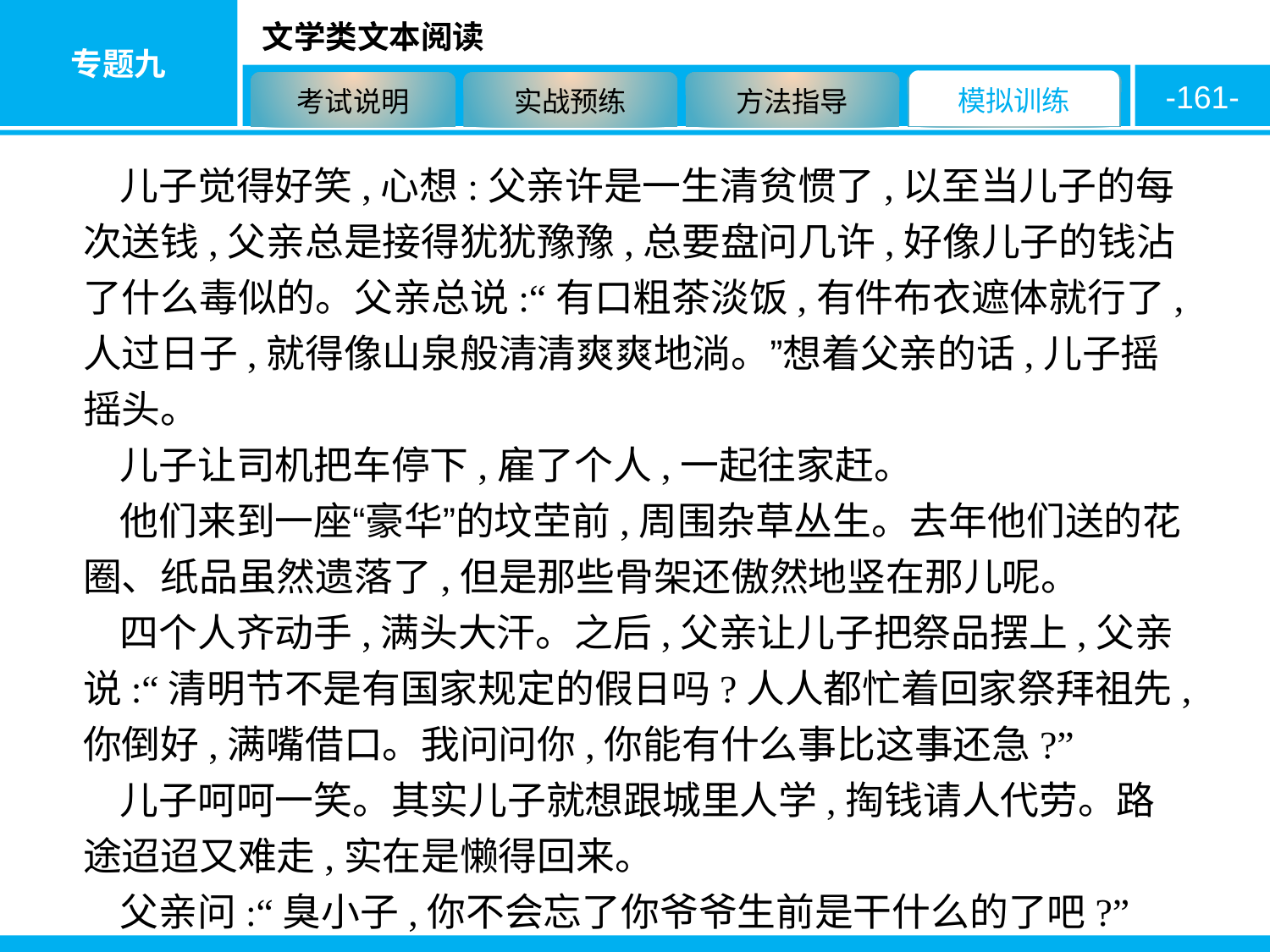

-161-
儿子觉得好笑,心想:父亲许是一生清贫惯了,以至当儿子的每次送钱,父亲总是接得犹犹豫豫,总要盘问几许,好像儿子的钱沾了什么毒似的。父亲总说:“有口粗茶淡饭,有件布衣遮体就行了,人过日子,就得像山泉般清清爽爽地淌。”想着父亲的话,儿子摇摇头。
儿子让司机把车停下,雇了个人,一起往家赶。
他们来到一座“豪华”的坟茔前,周围杂草丛生。去年他们送的花圈、纸品虽然遗落了,但是那些骨架还傲然地竖在那儿呢。
四个人齐动手,满头大汗。之后,父亲让儿子把祭品摆上,父亲说:“清明节不是有国家规定的假日吗?人人都忙着回家祭拜祖先,你倒好,满嘴借口。我问问你,你能有什么事比这事还急?”
儿子呵呵一笑。其实儿子就想跟城里人学,掏钱请人代劳。路途迢迢又难走,实在是懒得回来。
父亲问:“臭小子,你不会忘了你爷爷生前是干什么的了吧?”